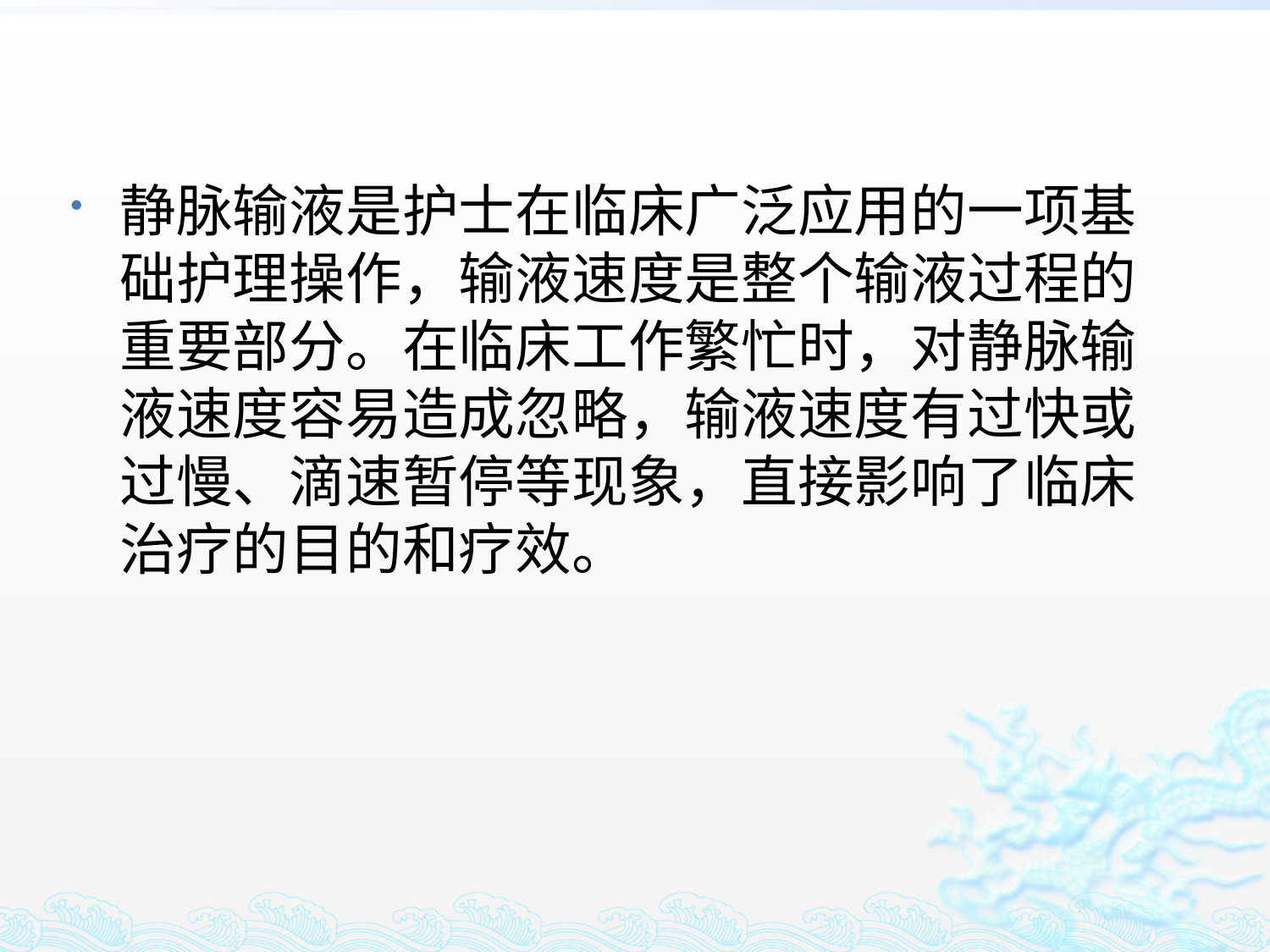

静脉输液是护士在临床广泛应用的一项基础护理操作，输液速度是整个输液过程的重要部分。在临床工作繁忙时，对静脉输液速度容易造成忽略，输液速度有过快或过慢、滴速暂停等现象，直接影响了临床治疗的目的和疗效。